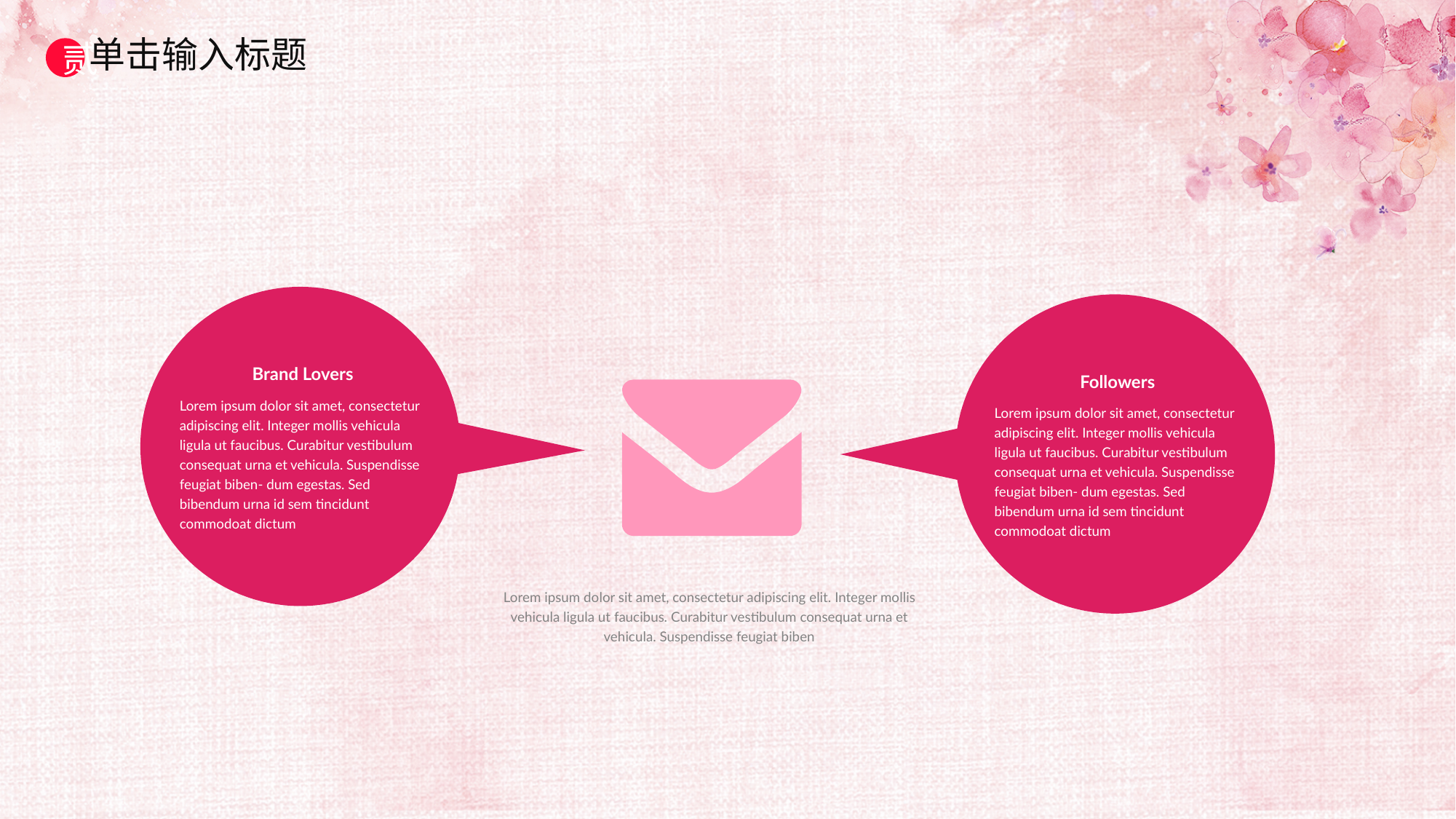

单击输入标题
贰

Brand Lovers
Lorem ipsum dolor sit amet, consectetur adipiscing elit. Integer mollis vehicula ligula ut faucibus. Curabitur vestibulum consequat urna et vehicula. Suspendisse feugiat biben- dum egestas. Sed bibendum urna id sem tincidunt commodoat dictum

Followers
Lorem ipsum dolor sit amet, consectetur adipiscing elit. Integer mollis vehicula ligula ut faucibus. Curabitur vestibulum consequat urna et vehicula. Suspendisse feugiat biben- dum egestas. Sed bibendum urna id sem tincidunt commodoat dictum

Lorem ipsum dolor sit amet, consectetur adipiscing elit. Integer mollis vehicula ligula ut faucibus. Curabitur vestibulum consequat urna et vehicula. Suspendisse feugiat biben